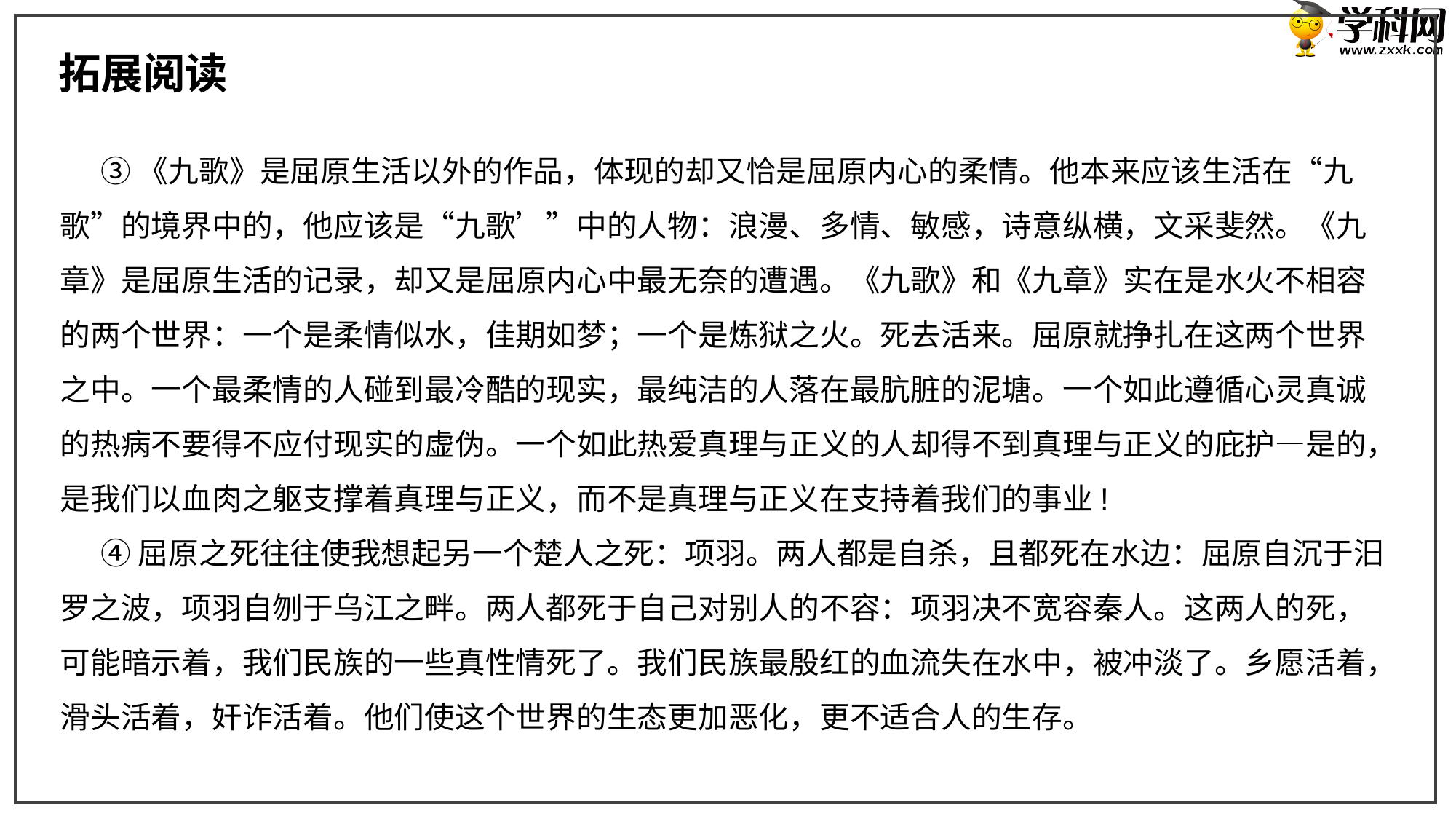

拓展阅读
      ③《九歌》是屈原生活以外的作品，体现的却又恰是屈原内心的柔情。他本来应该生活在“九歌”的境界中的，他应该是“九歌’”中的人物：浪漫、多情、敏感，诗意纵横，文采斐然。《九章》是屈原生活的记录，却又是屈原内心中最无奈的遭遇。《九歌》和《九章》实在是水火不相容的两个世界：一个是柔情似水，佳期如梦；一个是炼狱之火。死去活来。屈原就挣扎在这两个世界之中。一个最柔情的人碰到最冷酷的现实，最纯洁的人落在最肮脏的泥塘。一个如此遵循心灵真诚的热病不要得不应付现实的虚伪。一个如此热爱真理与正义的人却得不到真理与正义的庇护—是的，是我们以血肉之躯支撑着真理与正义，而不是真理与正义在支持着我们的事业!
      ④屈原之死往往使我想起另一个楚人之死：项羽。两人都是自杀，且都死在水边：屈原自沉于汨罗之波，项羽自刎于乌江之畔。两人都死于自己对别人的不容：项羽决不宽容秦人。这两人的死，可能暗示着，我们民族的一些真性情死了。我们民族最殷红的血流失在水中，被冲淡了。乡愿活着，滑头活着，奸诈活着。他们使这个世界的生态更加恶化，更不适合人的生存。